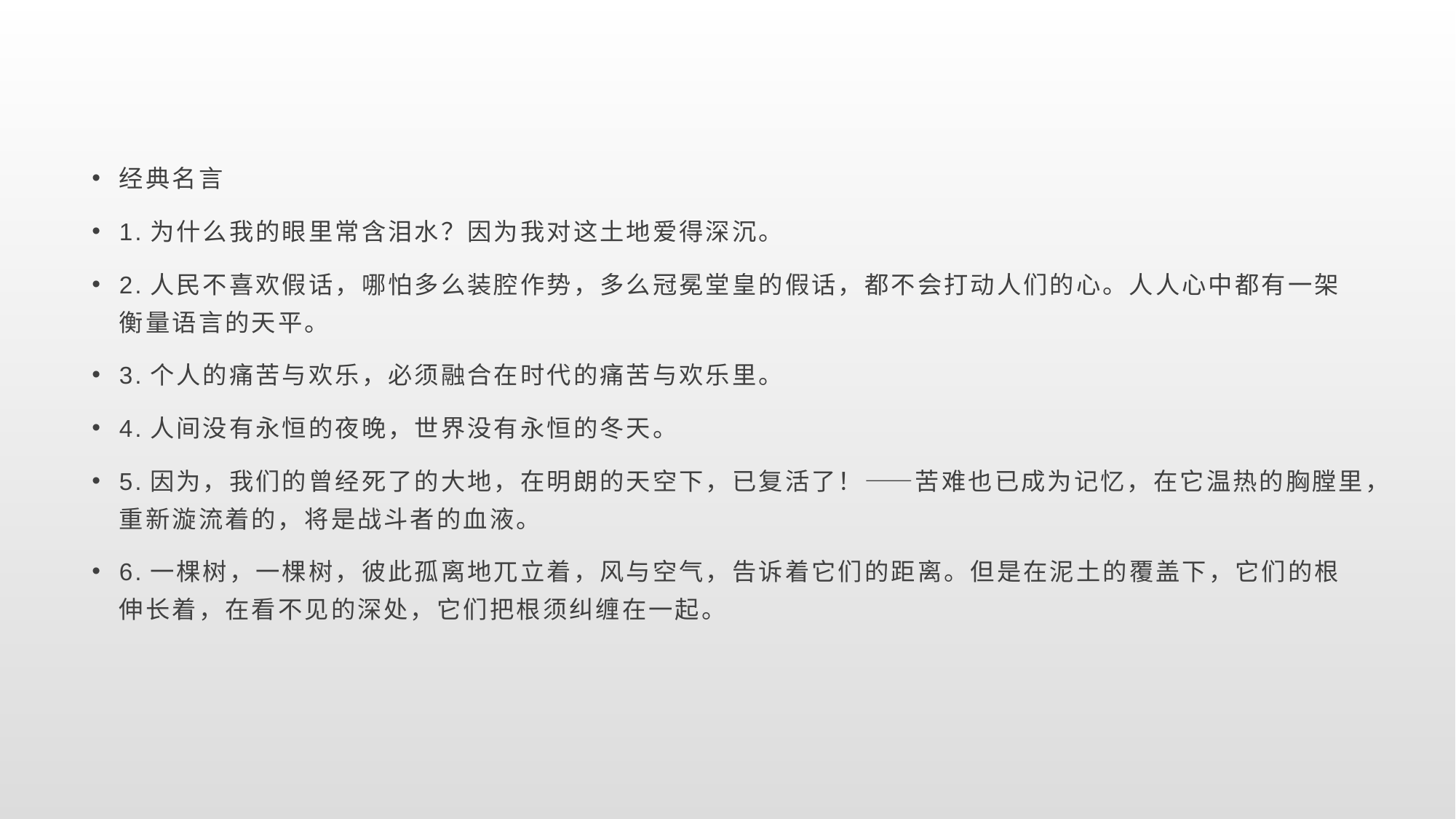

#
经典名言
1.为什么我的眼里常含泪水？因为我对这土地爱得深沉。
2.人民不喜欢假话，哪怕多么装腔作势，多么冠冕堂皇的假话，都不会打动人们的心。人人心中都有一架衡量语言的天平。
3.个人的痛苦与欢乐，必须融合在时代的痛苦与欢乐里。
4.人间没有永恒的夜晚，世界没有永恒的冬天。
5.因为，我们的曾经死了的大地，在明朗的天空下，已复活了！——苦难也已成为记忆，在它温热的胸膛里，重新漩流着的，将是战斗者的血液。
6.一棵树，一棵树，彼此孤离地兀立着，风与空气，告诉着它们的距离。但是在泥土的覆盖下，它们的根伸长着，在看不见的深处，它们把根须纠缠在一起。